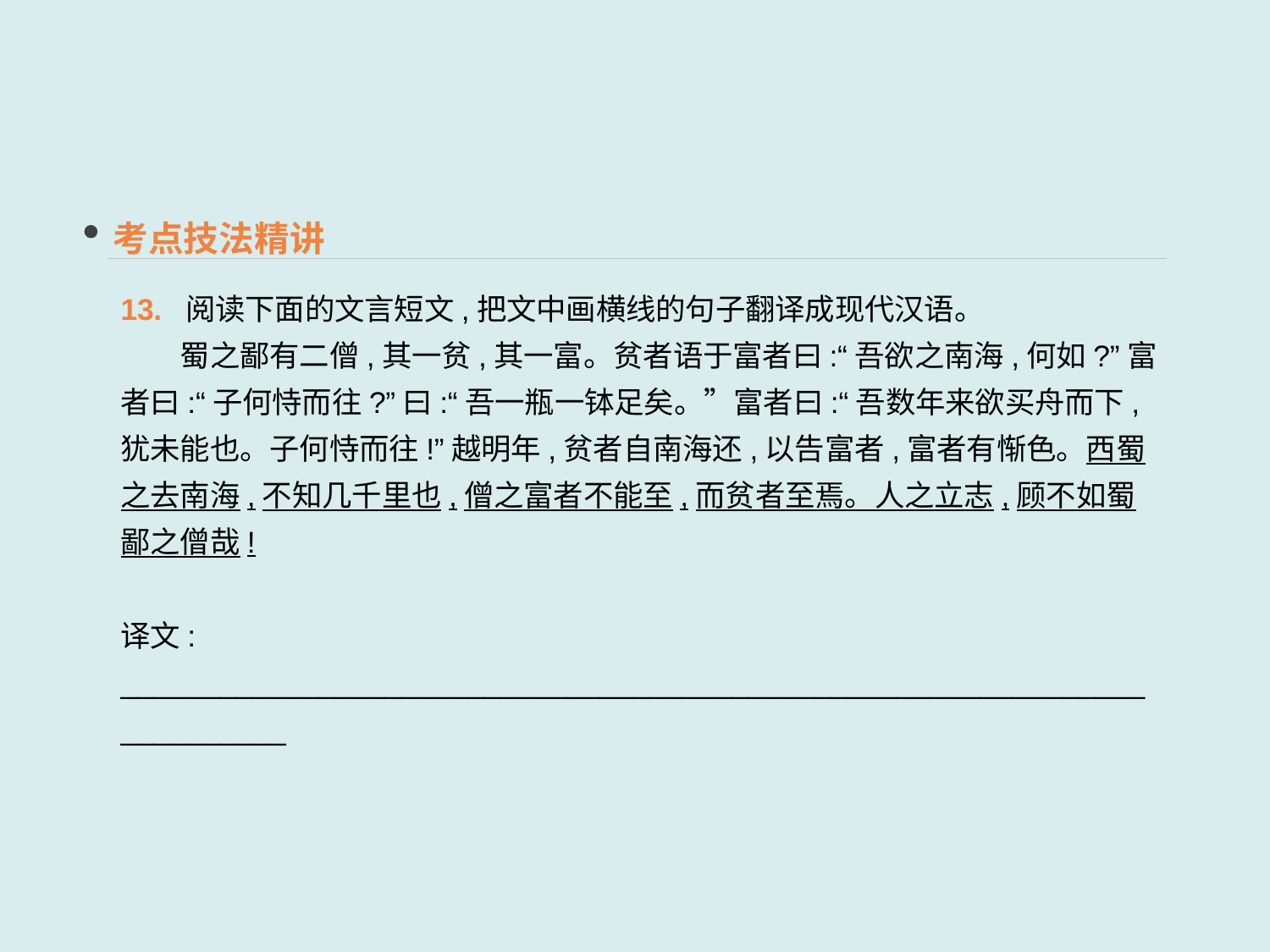

考点技法精讲

13.  阅读下面的文言短文,把文中画横线的句子翻译成现代汉语。
　　蜀之鄙有二僧,其一贫,其一富。贫者语于富者曰:“吾欲之南海,何如?”富者曰:“子何恃而往?”曰:“吾一瓶一钵足矣。”富者曰:“吾数年来欲买舟而下,犹未能也。子何恃而往!”越明年,贫者自南海还,以告富者,富者有惭色。西蜀之去南海,不知几千里也,僧之富者不能至,而贫者至焉。人之立志,顾不如蜀鄙之僧哉!

译文: ________________________________________________________________________